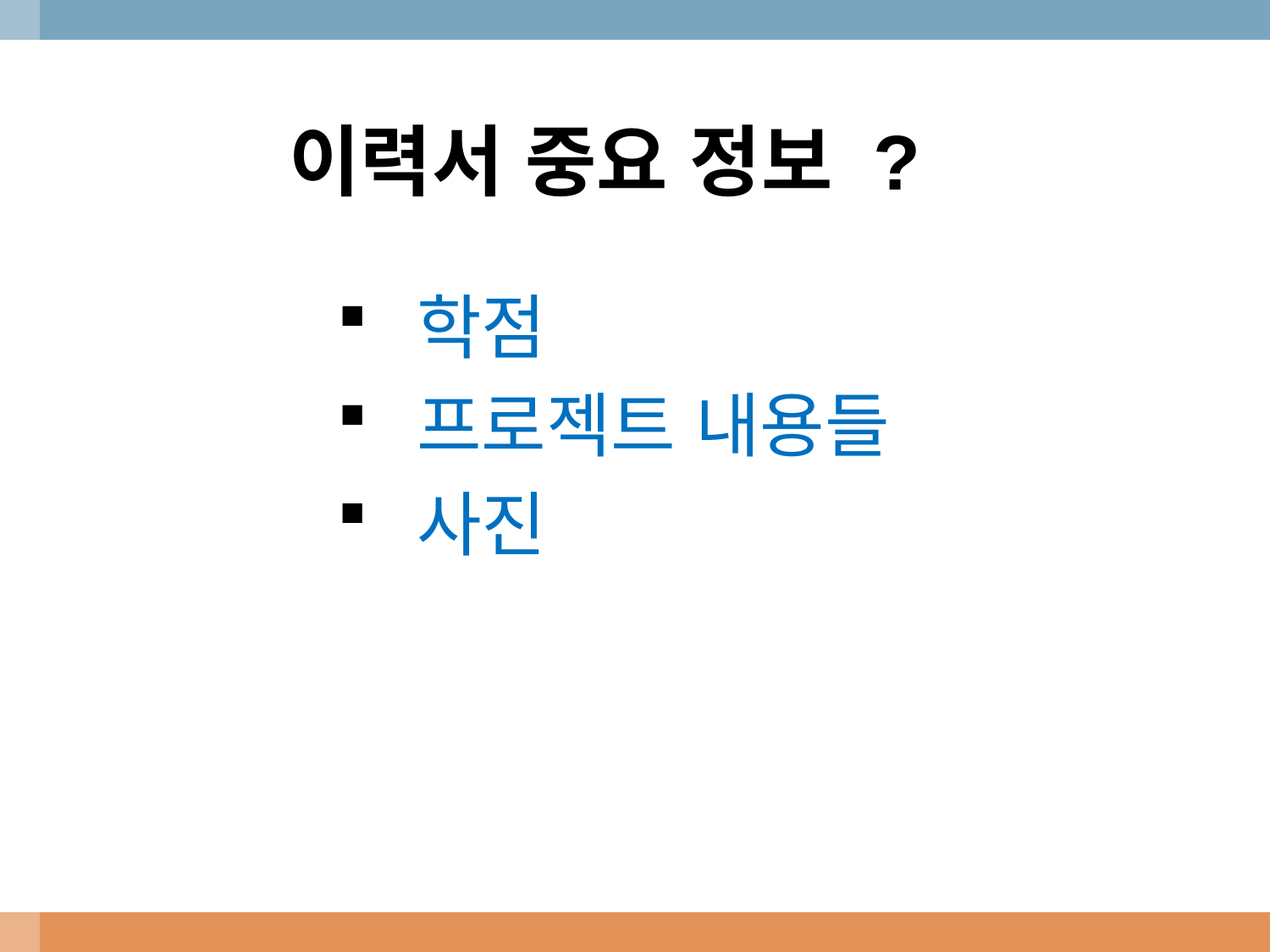

이력서 중요 정보 ?
학점
프로젝트 내용들
사진